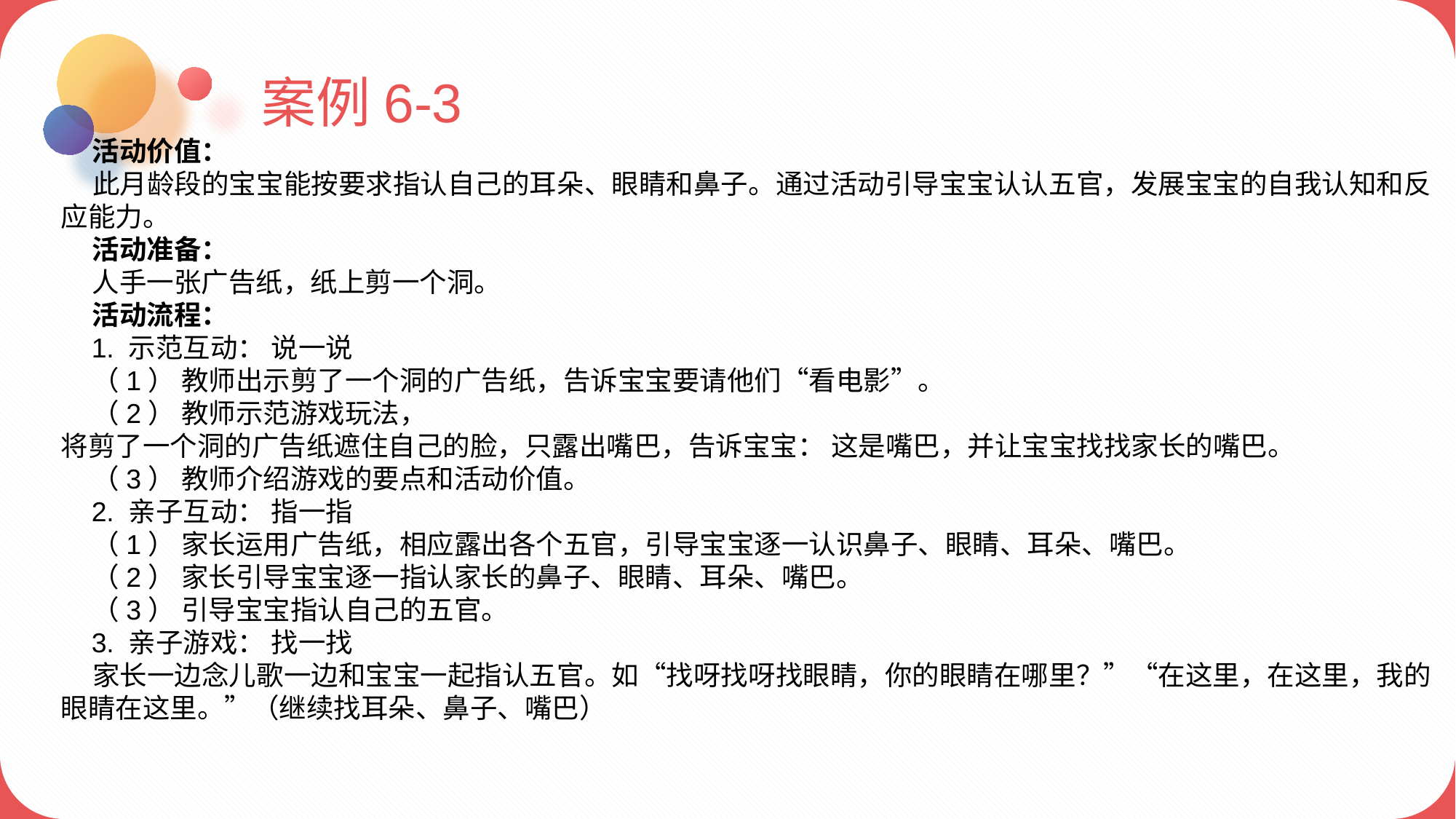

案例6-3
    活动价值：
    此月龄段的宝宝能按要求指认自己的耳朵、眼睛和鼻子。通过活动引导宝宝认认五官，发展宝宝的自我认知和反应能力。
    活动准备：
    人手一张广告纸，纸上剪一个洞。
    活动流程：
    1. 示范互动： 说一说
    （1） 教师出示剪了一个洞的广告纸，告诉宝宝要请他们“看电影”。
    （2） 教师示范游戏玩法，
将剪了一个洞的广告纸遮住自己的脸，只露出嘴巴，告诉宝宝： 这是嘴巴，并让宝宝找找家长的嘴巴。
    （3） 教师介绍游戏的要点和活动价值。
    2. 亲子互动： 指一指
    （1） 家长运用广告纸，相应露出各个五官，引导宝宝逐一认识鼻子、眼睛、耳朵、嘴巴。
    （2） 家长引导宝宝逐一指认家长的鼻子、眼睛、耳朵、嘴巴。
    （3） 引导宝宝指认自己的五官。
    3. 亲子游戏： 找一找
    家长一边念儿歌一边和宝宝一起指认五官。如“找呀找呀找眼睛，你的眼睛在哪里？”“在这里，在这里，我的眼睛在这里。”（继续找耳朵、鼻子、嘴巴）